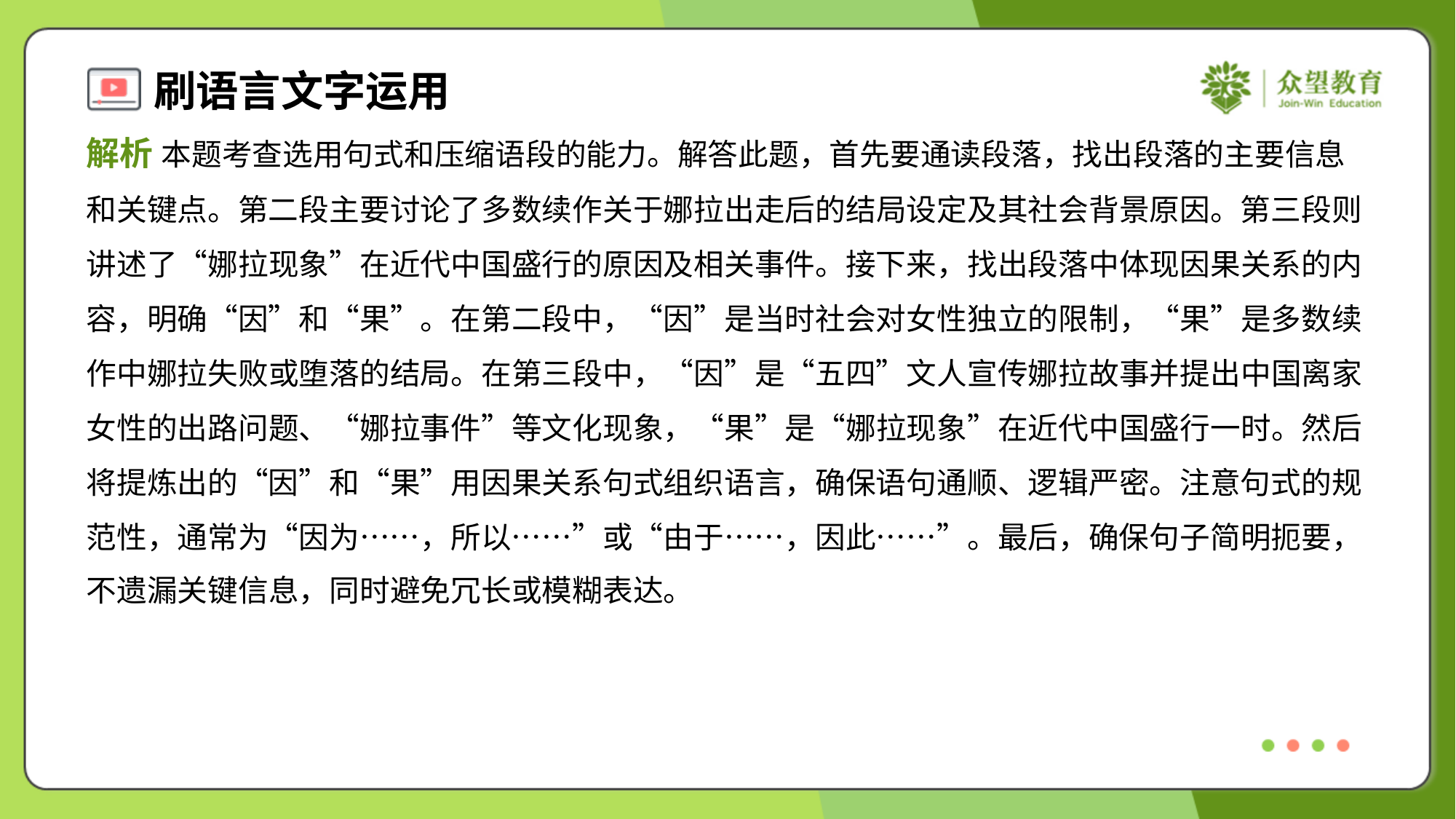

解析 本题考查选用句式和压缩语段的能力。解答此题，首先要通读段落，找出段落的主要信息
和关键点。第二段主要讨论了多数续作关于娜拉出走后的结局设定及其社会背景原因。第三段则
讲述了“娜拉现象”在近代中国盛行的原因及相关事件。接下来，找出段落中体现因果关系的内
容，明确“因”和“果”。在第二段中，“因”是当时社会对女性独立的限制，“果”是多数续
作中娜拉失败或堕落的结局。在第三段中，“因”是“五四”文人宣传娜拉故事并提出中国离家
女性的出路问题、“娜拉事件”等文化现象，“果”是“娜拉现象”在近代中国盛行一时。然后
将提炼出的“因”和“果”用因果关系句式组织语言，确保语句通顺、逻辑严密。注意句式的规
范性，通常为“因为……，所以……”或“由于……，因此……”。最后，确保句子简明扼要，
不遗漏关键信息，同时避免冗长或模糊表达。